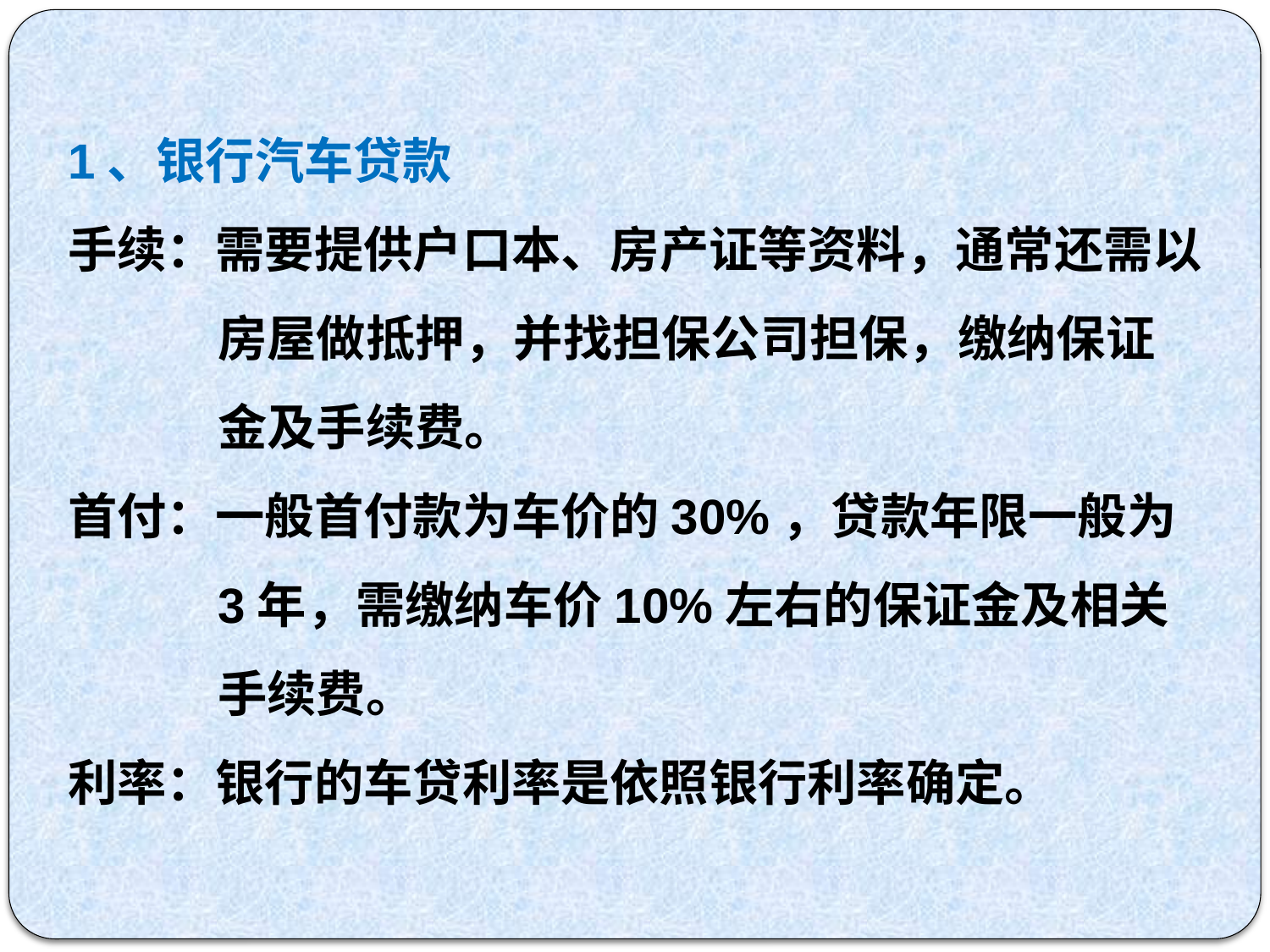

1、银行汽车贷款
手续：需要提供户口本、房产证等资料，通常还需以房屋做抵押，并找担保公司担保，缴纳保证金及手续费。
首付：一般首付款为车价的30%，贷款年限一般为3年，需缴纳车价10%左右的保证金及相关手续费。
利率：银行的车贷利率是依照银行利率确定。